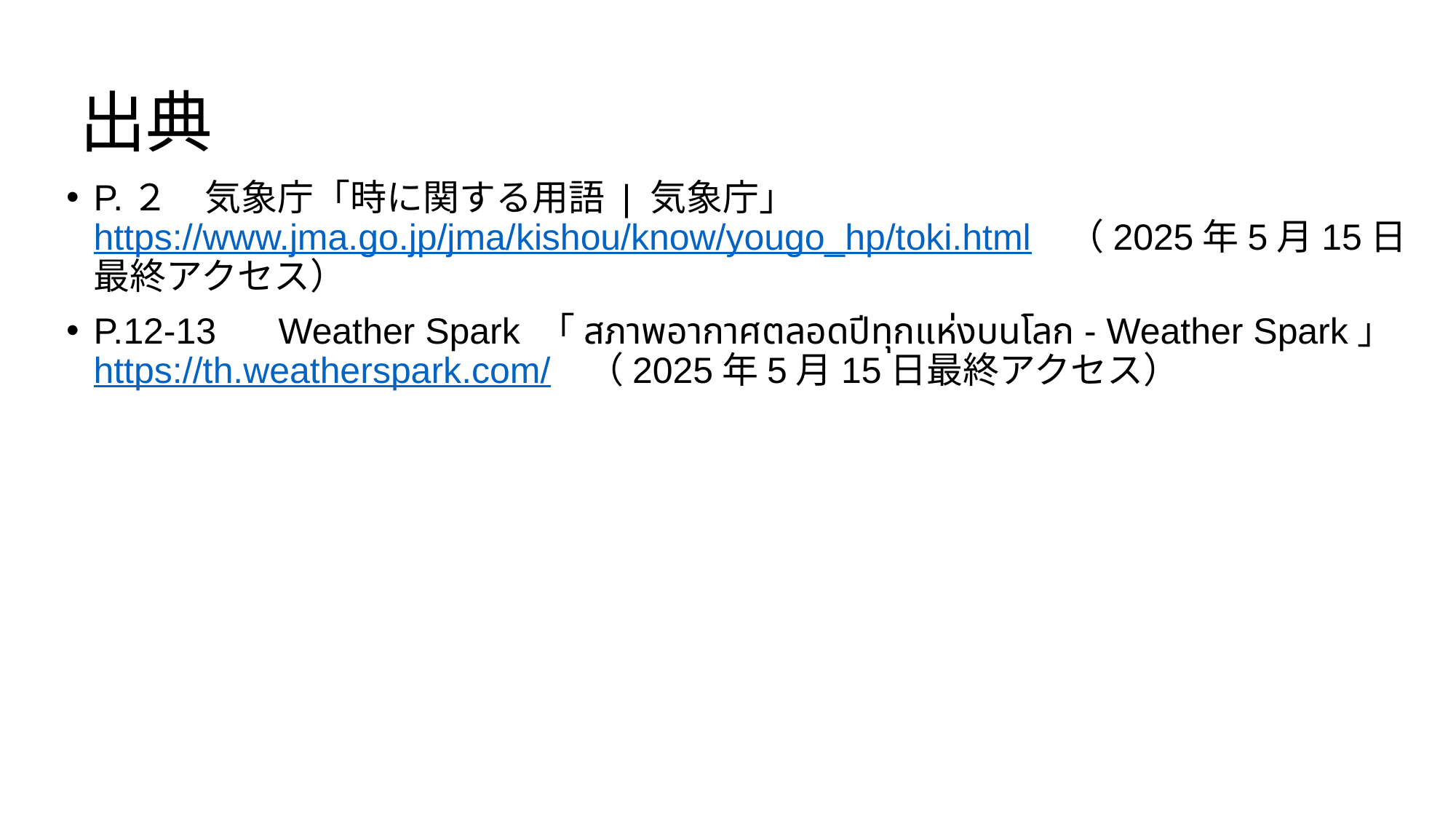

# 出典
P.２　気象庁「時に関する用語 | 気象庁」https://www.jma.go.jp/jma/kishou/know/yougo_hp/toki.html　（2025年5月15日最終アクセス）
P.12-13　 Weather Spark 「สภาพอากาศตลอดปีทุกแห่งบนโลก - Weather Spark」https://th.weatherspark.com/　（2025年5月15日最終アクセス）